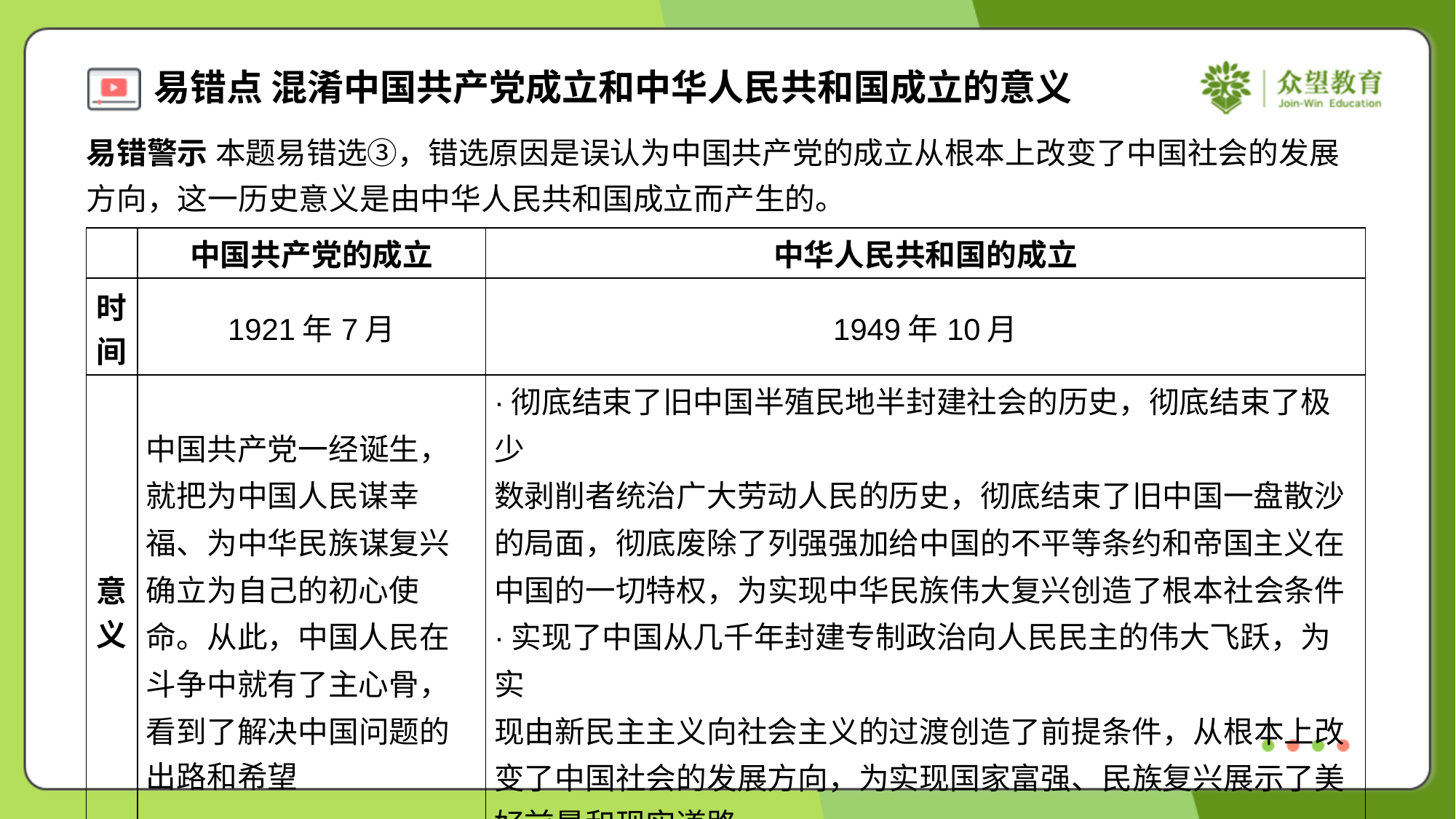

易错警示 本题易错选③，错选原因是误认为中国共产党的成立从根本上改变了中国社会的发展
方向，这一历史意义是由中华人民共和国成立而产生的。
|  | 中国共产党的成立 | 中华人民共和国的成立 |
| --- | --- | --- |
| 时 间 | 1921年7月 | 1949年10月 |
| 意 义 | 中国共产党一经诞生， 就把为中国人民谋幸 福、为中华民族谋复兴 确立为自己的初心使 命。从此，中国人民在 斗争中就有了主心骨， 看到了解决中国问题的 出路和希望 | ·彻底结束了旧中国半殖民地半封建社会的历史，彻底结束了极少 数剥削者统治广大劳动人民的历史，彻底结束了旧中国一盘散沙 的局面，彻底废除了列强强加给中国的不平等条约和帝国主义在 中国的一切特权，为实现中华民族伟大复兴创造了根本社会条件 ·实现了中国从几千年封建专制政治向人民民主的伟大飞跃，为实 现由新民主主义向社会主义的过渡创造了前提条件，从根本上改 变了中国社会的发展方向，为实现国家富强、民族复兴展示了美 好前景和现实道路 |